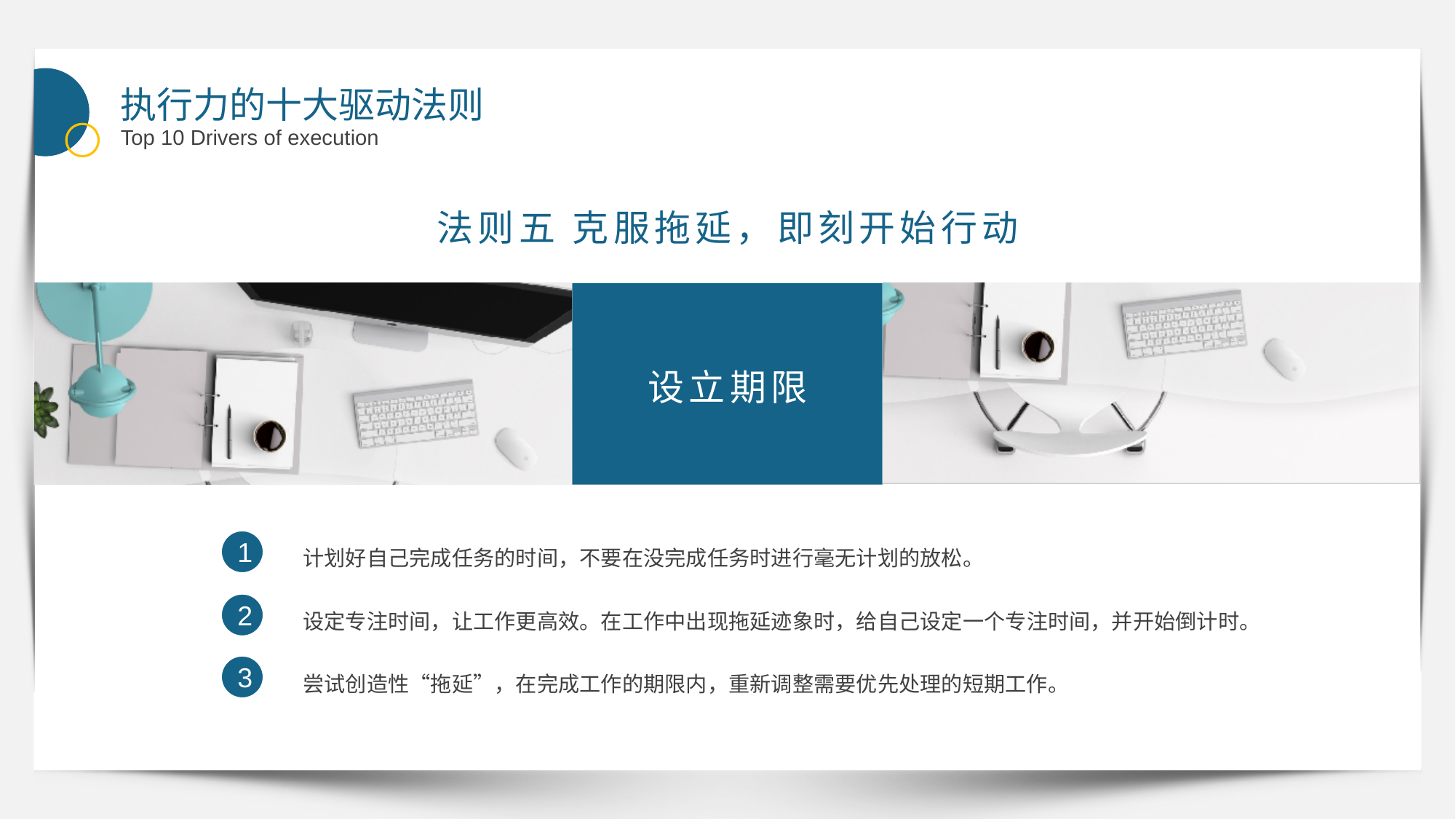

执行力的十大驱动法则
Top 10 Drivers of execution
法则五 克服拖延，即刻开始行动

设立期限
计划好自己完成任务的时间，不要在没完成任务时进行毫无计划的放松。
1
设定专注时间，让工作更高效。在工作中出现拖延迹象时，给自己设定一个专注时间，并开始倒计时。
2
尝试创造性“拖延”，在完成工作的期限内，重新调整需要优先处理的短期工作。
3